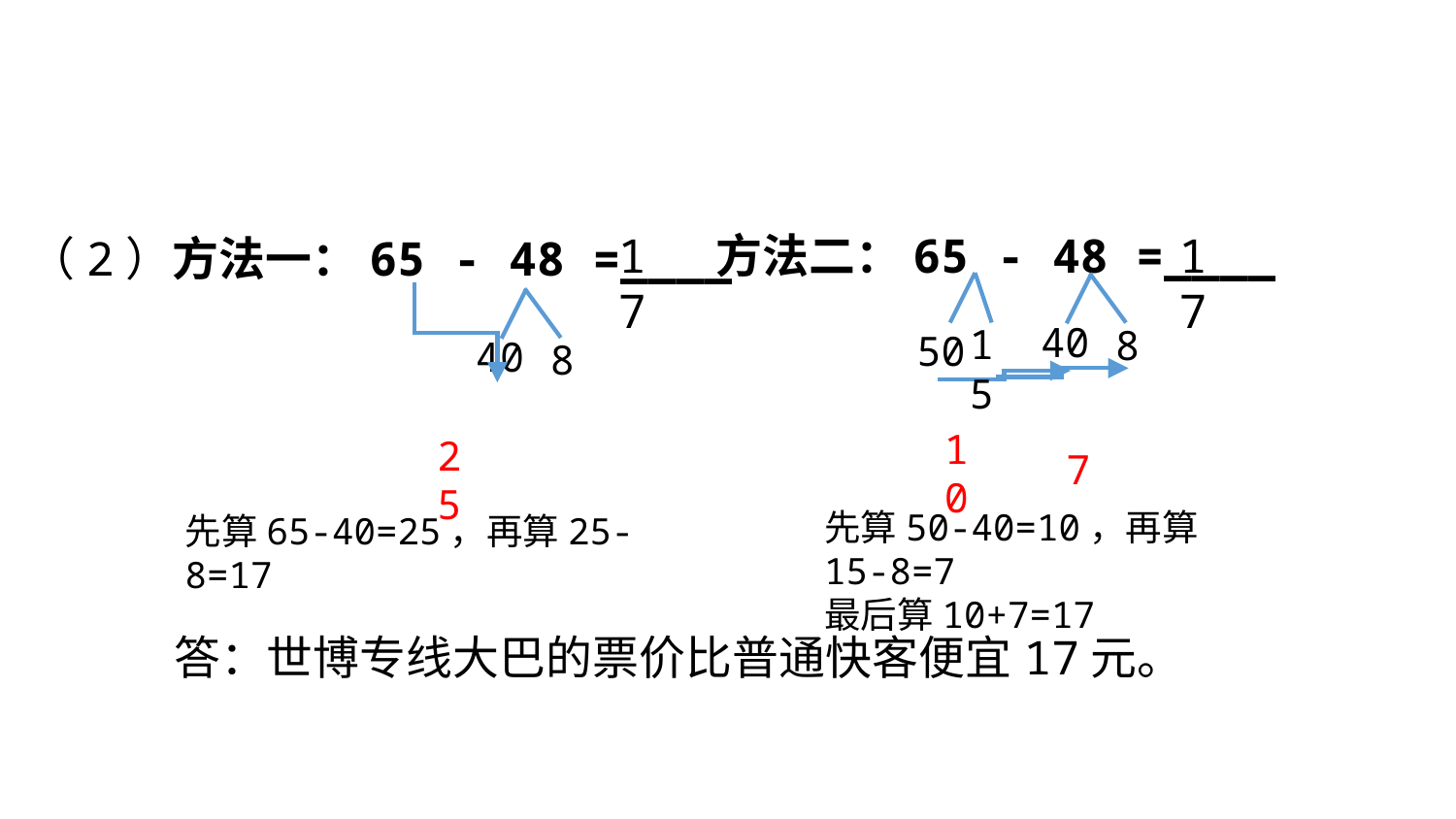

方法二：65 - 48 =____
17
17
（2）方法一：65 - 48 =____
40
15
8
50
40
8
10
25
7
先算50-40=10，再算15-8=7
最后算10+7=17
先算65-40=25，再算25-8=17
答：世博专线大巴的票价比普通快客便宜17元。